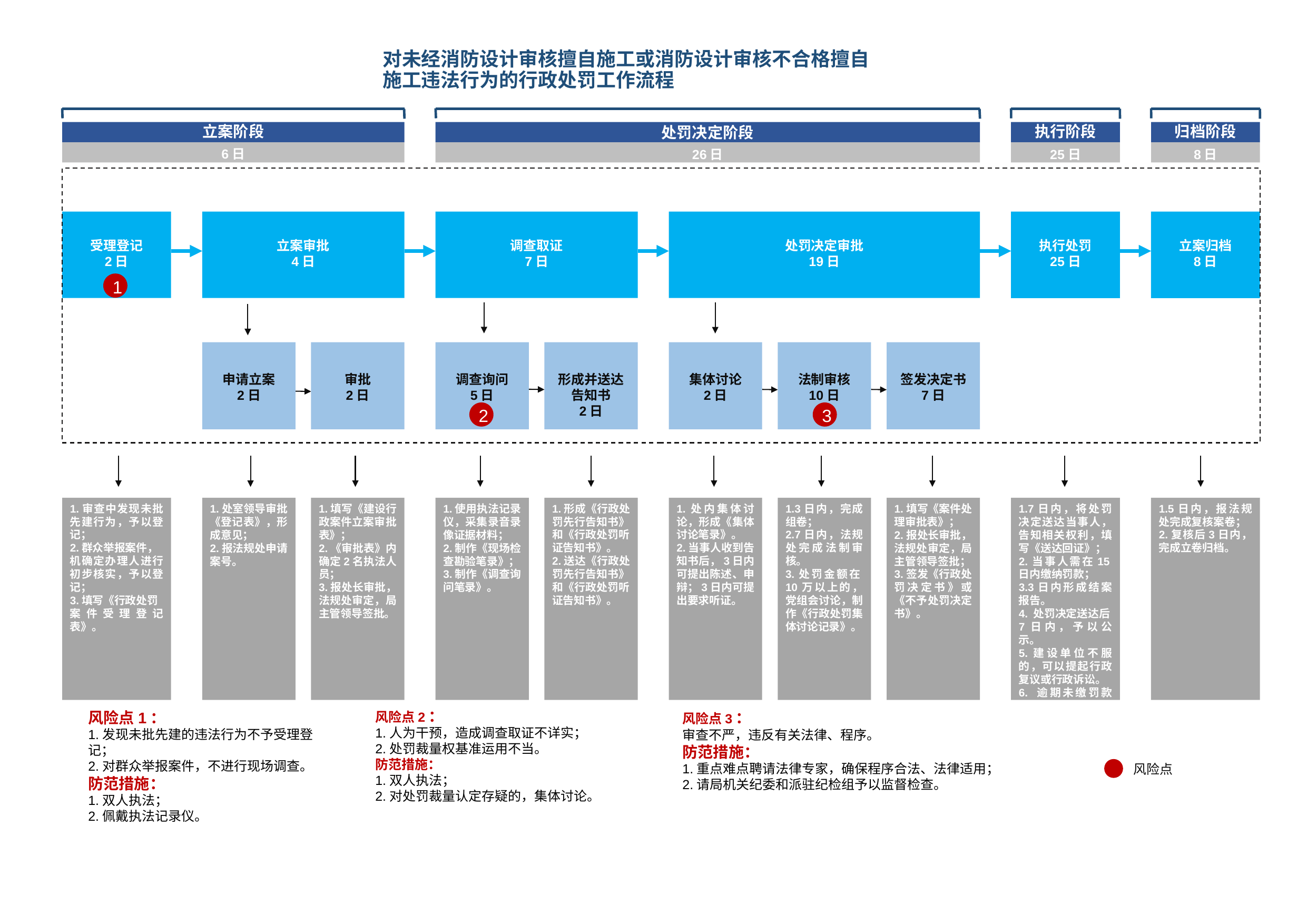

# 对未经消防设计审核擅自施工或消防设计审核不合格擅自施工违法行为的行政处罚工作流程
立案阶段
执行阶段
归档阶段
处罚决定阶段

6日
26日
25日
8日

受理登记
2日
立案审批
4日
调查取证
7日
处罚决定审批
19日
执行处罚
25日
立案归档
8日
1

申请立案
2日
审批
2日
调查询问
5日
形成并送达告知书
2日
集体讨论
2日
法制审核
10日
签发决定书
7日
2

3

1.审查中发现未批先建行为，予以登记；
2.群众举报案件，
机确定办理人进行初步核实，予以登记；
3.填写《行政处罚
案件受理登记表》。

1.处室领导审批《登记表》，形成意见；
2.报法规处申请案号。

1.填写《建设行政案件立案审批表》；
2.《审批表》内确定2名执法人员；
3.报处长审批，法规处审定，局主管领导签批。

1.使用执法记录仪，采集录音录像证据材料；
2.制作《现场检查勘验笔录》；
3.制作《调查询问笔录》。

1.形成《行政处罚先行告知书》和《行政处罚听证告知书》。
2.送达《行政处罚先行告知书》和《行政处罚听证告知书》。

1.处内集体讨论，形成《集体讨论笔录》。
2.当事人收到告知书后，3日内可提出陈述、申辩；3日内可提出要求听证。

1.3日内，完成组卷；
2.7日内，法规处完成法制审核。
3.处罚金额在10万以上的，党组会讨论，制作《行政处罚集体讨论记录》。

1.填写《案件处理审批表》；
2.报处长审批，法规处审定，局主管领导签批；
3.签发《行政处罚决定书》或《不予处罚决定书》。

1.7日内，将处罚决定送达当事人，告知相关权利，填写《送达回证》；
2.当事人需在15日内缴纳罚款；
3.3日内形成结案报告。
4. 处罚决定送达后7日内，予以公示。
5.建设单位不服的，可以提起行政复议或行政诉讼。
6. 逾期未缴罚款的，申请法院强制执行。

1.5日内，报法规处完成复核案卷；
2.复核后3日内，完成立卷归档。
风险点2：
1.人为干预，造成调查取证不详实；
2.处罚裁量权基准运用不当。
防范措施：
1.双人执法；
2.对处罚裁量认定存疑的，集体讨论。
风险点1：
1.发现未批先建的违法行为不予受理登记；
2.对群众举报案件，不进行现场调查。
防范措施：
1.双人执法；
2.佩戴执法记录仪。
风险点3：
审查不严，违反有关法律、程序。
防范措施：
1.重点难点聘请法律专家，确保程序合法、法律适用；
2.请局机关纪委和派驻纪检组予以监督检查。
风险点